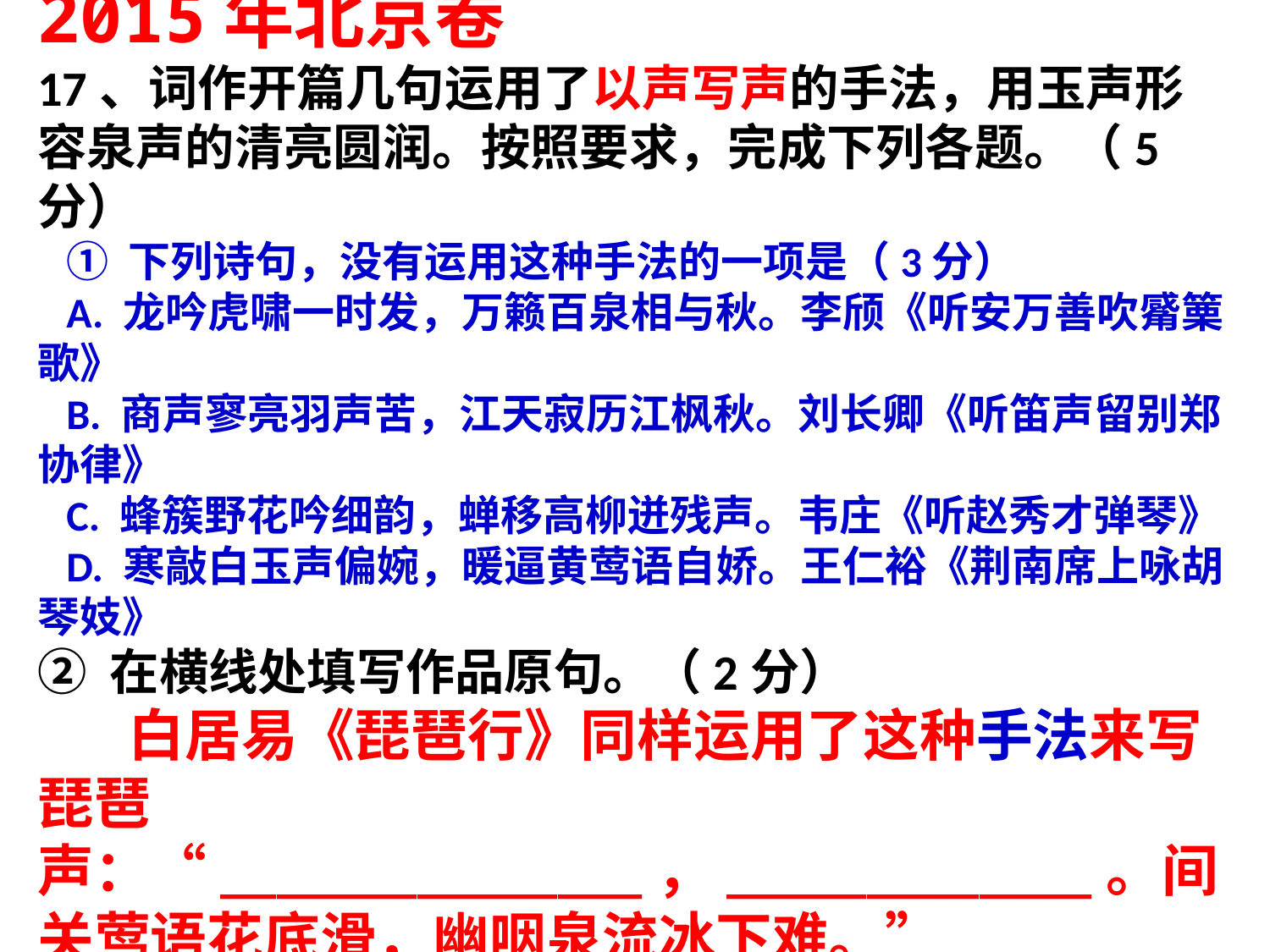

2015年北京卷
17、词作开篇几句运用了以声写声的手法，用玉声形容泉声的清亮圆润。按照要求，完成下列各题。（5分）
   ① 下列诗句，没有运用这种手法的一项是（3分）
   A. 龙吟虎啸一时发，万籁百泉相与秋。李颀《听安万善吹觱篥歌》
   B. 商声寥亮羽声苦，江天寂历江枫秋。刘长卿《听笛声留别郑协律》
   C. 蜂簇野花吟细韵，蝉移高柳迸残声。韦庄《听赵秀才弹琴》
   D. 寒敲白玉声偏婉，暖逼黄莺语自娇。王仁裕《荆南席上咏胡琴妓》
② 在横线处填写作品原句。（2分）
      白居易《琵琶行》同样运用了这种手法来写琵琶声：“_______________，_____________。间关莺语花底滑，幽咽泉流冰下难。”